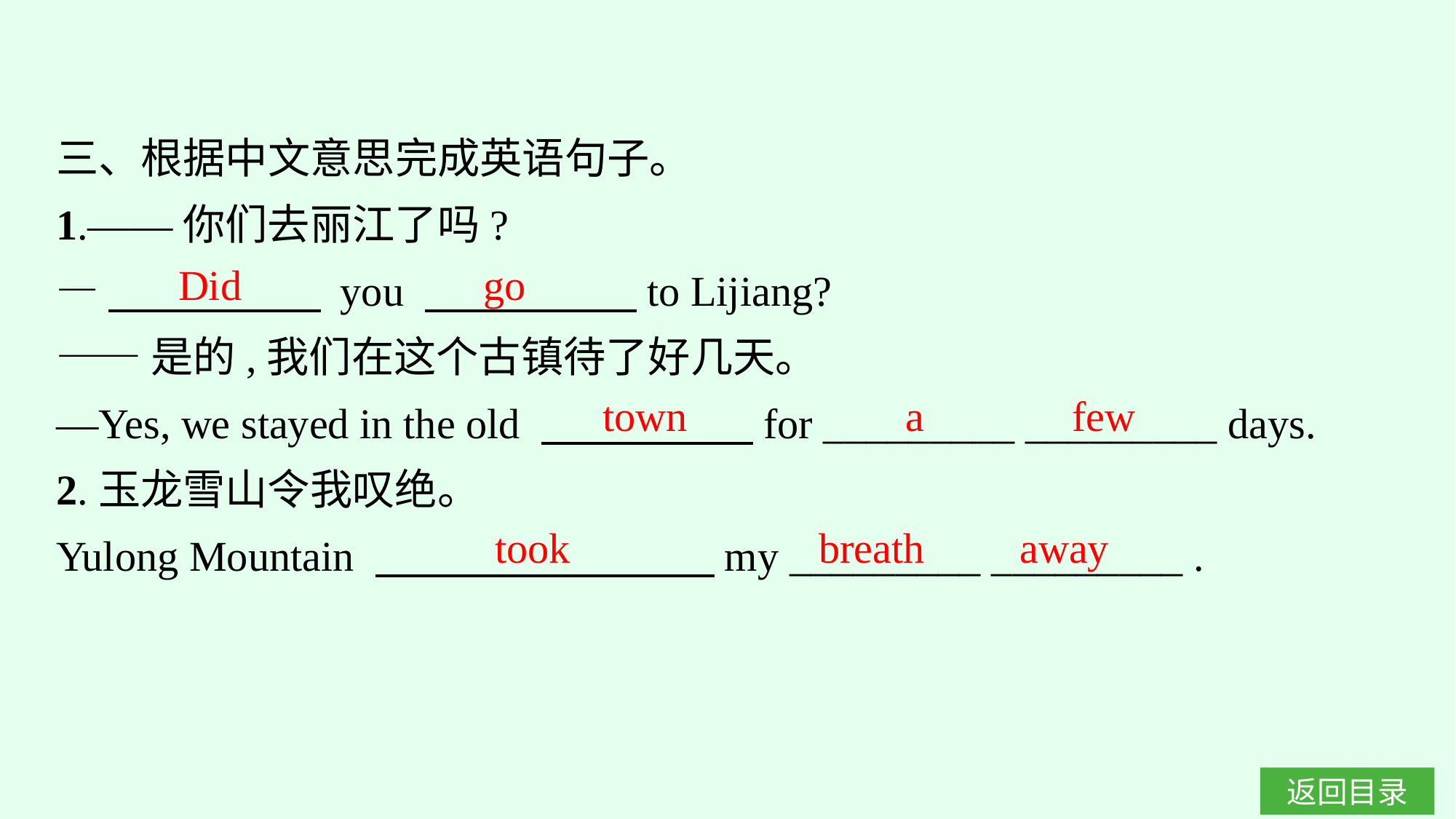

三、根据中文意思完成英语句子。
1.——你们去丽江了吗?
—　　　　　 you 　　　　　to Lijiang?
——是的,我们在这个古镇待了好几天。
—Yes, we stayed in the old 　　　　　for _________ _________ days.
2.玉龙雪山令我叹绝。
Yulong Mountain 　　　　　　　　my _________ _________ .
Did
go
town
a              few
took
breath         away